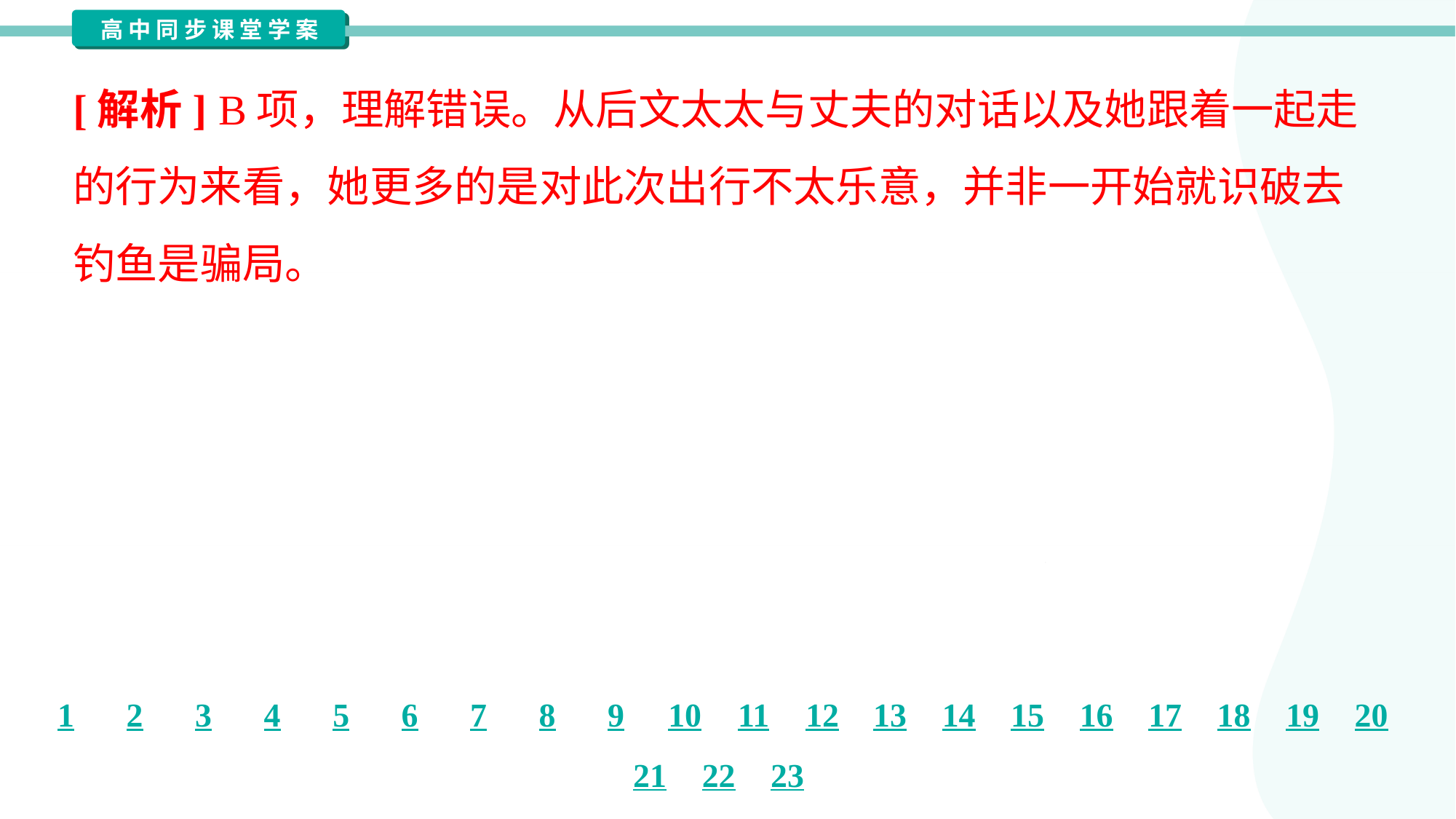

[解析] B项，理解错误。从后文太太与丈夫的对话以及她跟着一起走
的行为来看，她更多的是对此次出行不太乐意，并非一开始就识破去
钓鱼是骗局。